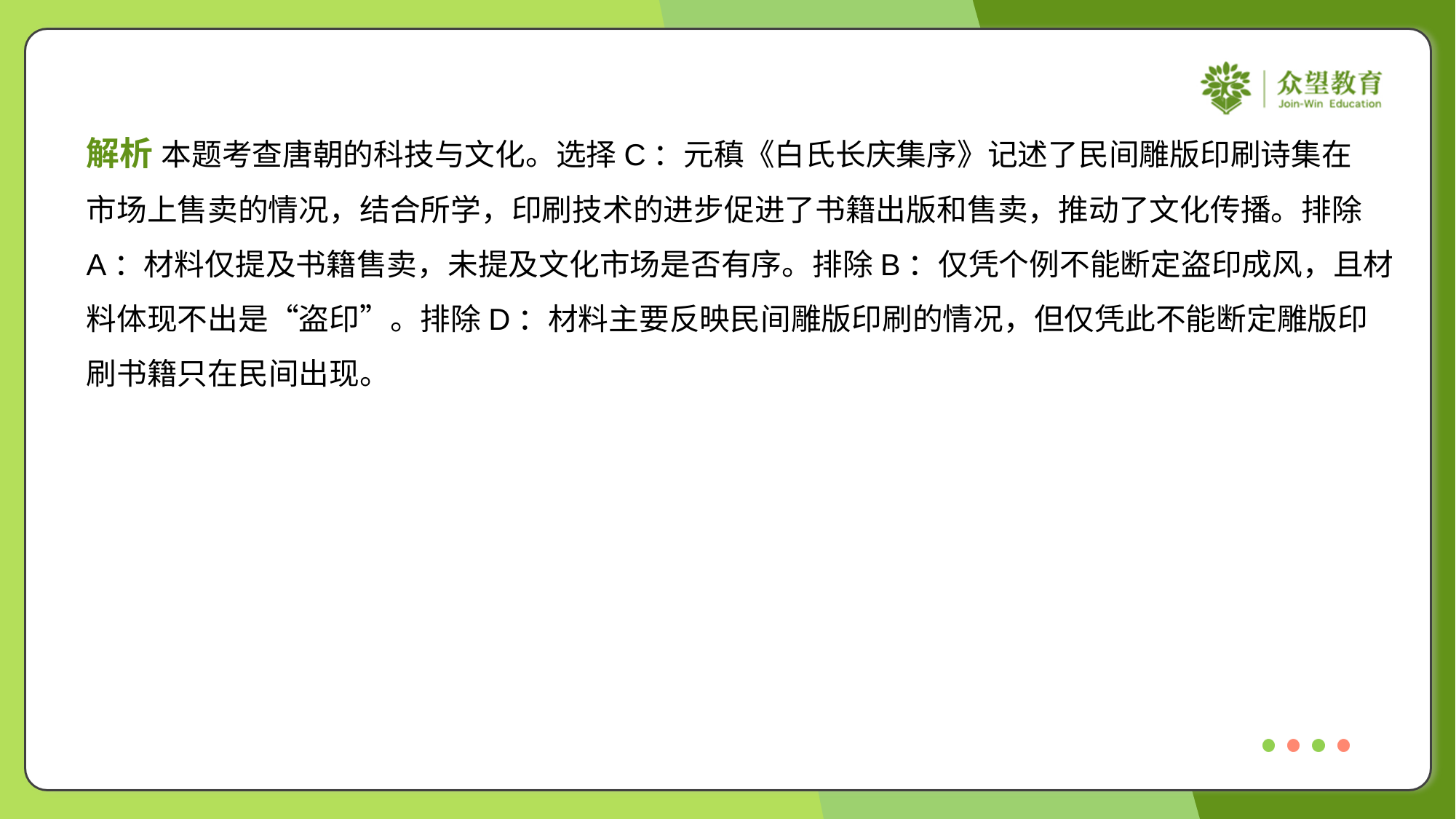

解析 本题考查唐朝的科技与文化。选择C：元稹《白氏长庆集序》记述了民间雕版印刷诗集在
市场上售卖的情况，结合所学，印刷技术的进步促进了书籍出版和售卖，推动了文化传播。排除
A：材料仅提及书籍售卖，未提及文化市场是否有序。排除B：仅凭个例不能断定盗印成风，且材
料体现不出是“盗印”。排除D：材料主要反映民间雕版印刷的情况，但仅凭此不能断定雕版印
刷书籍只在民间出现。